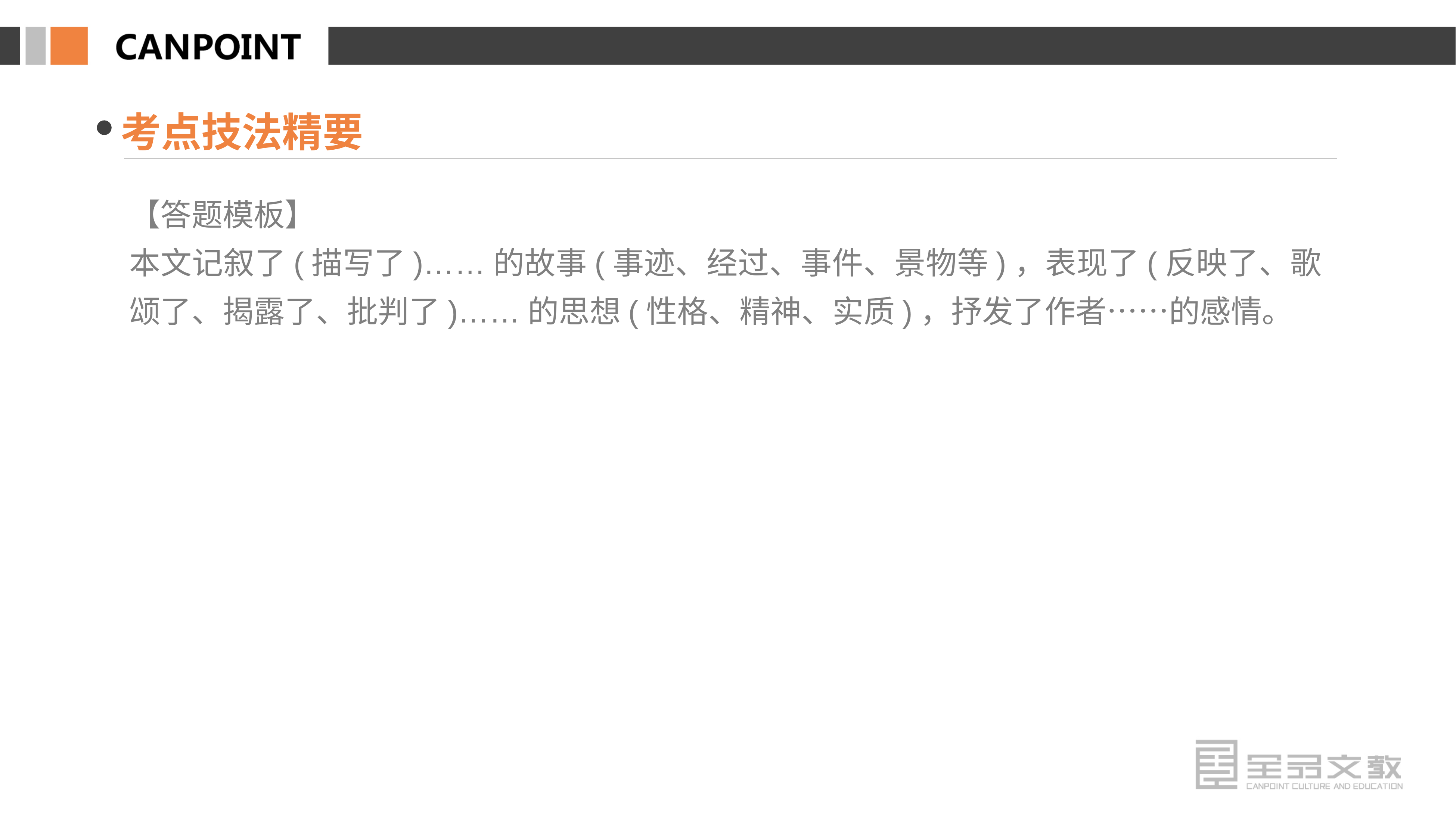

考点技法精要

【答题模板】
本文记叙了(描写了)……的故事(事迹、经过、事件、景物等)，表现了(反映了、歌颂了、揭露了、批判了)……的思想(性格、精神、实质)，抒发了作者……的感情。